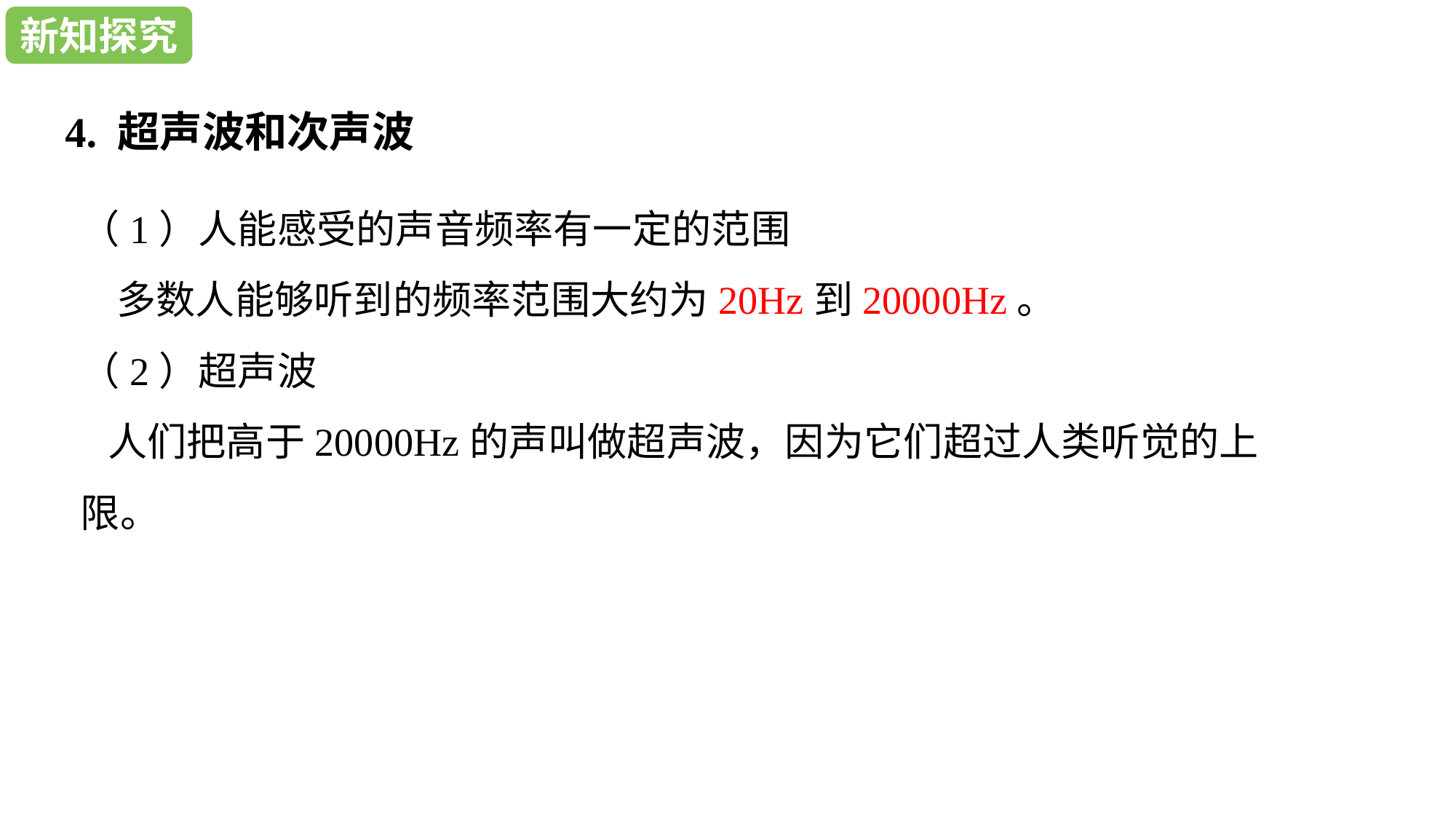

新知探究
新知探究
4. 超声波和次声波
（1）人能感受的声音频率有一定的范围
   多数人能够听到的频率范围大约为20Hz到20000Hz。
（2）超声波
  人们把高于20000Hz的声叫做超声波，因为它们超过人类听觉的上限。